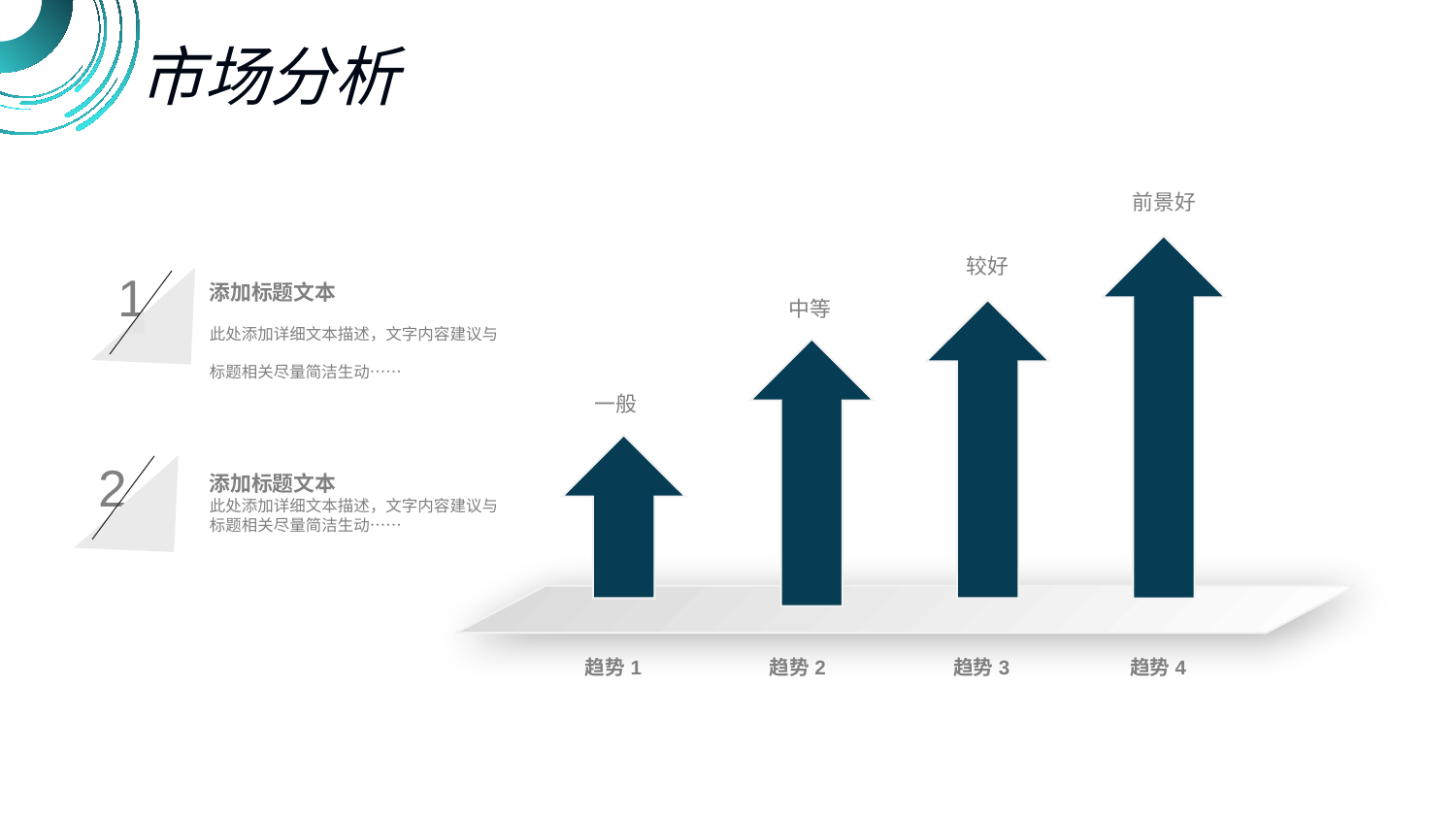

市场分析
前景好

添加标题文本
此处添加详细文本描述，文字内容建议与标题相关尽量简洁生动……
较好
1

中等

一般

添加标题文本
此处添加详细文本描述，文字内容建议与标题相关尽量简洁生动……
2

趋势1
趋势2
趋势3
趋势4